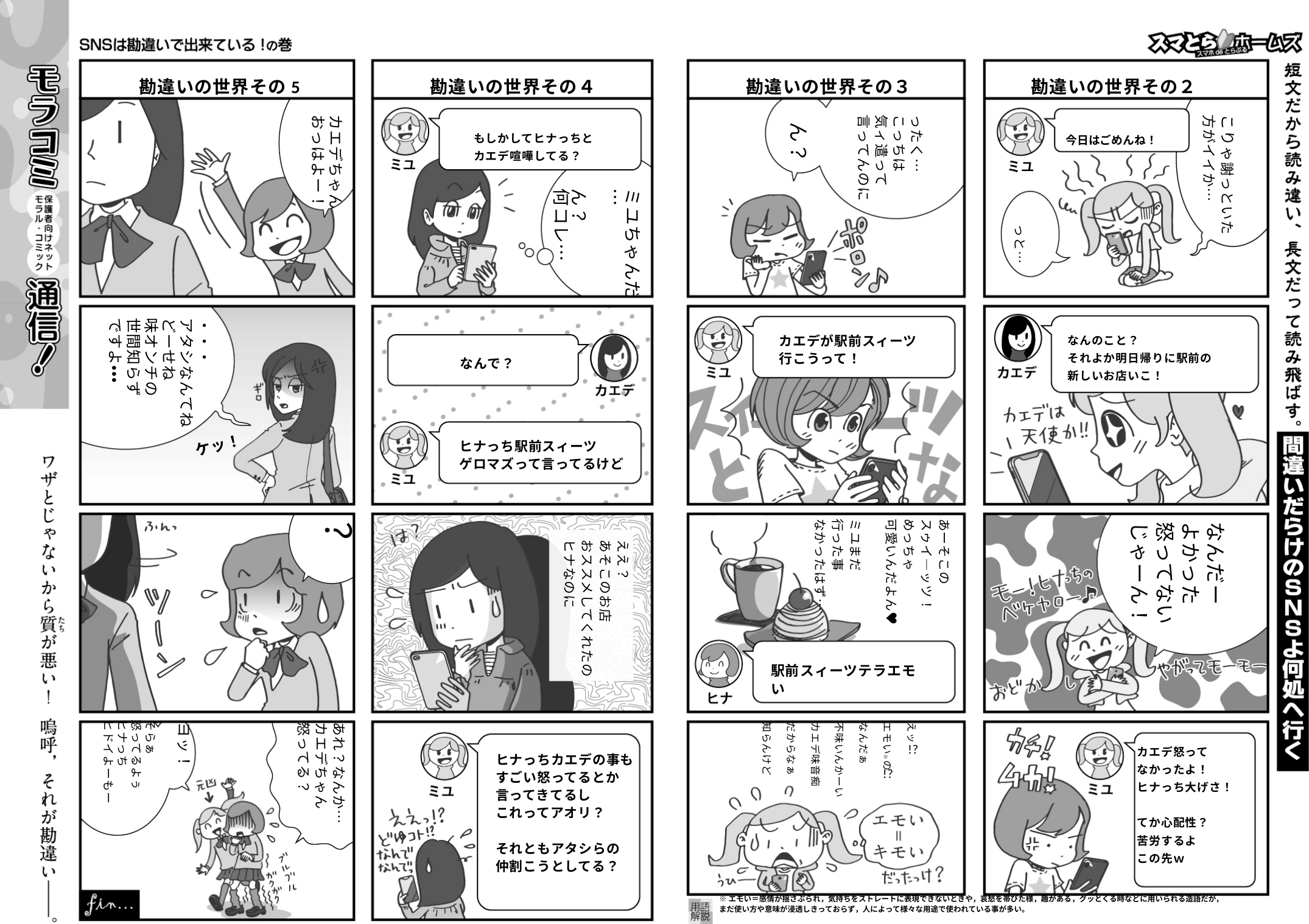

勘違いの世界その３
勘違いの世界その２
勘違いの世界その5
勘違いの世界その４
カエデちゃん
おっはよー！
ったく…
こっちは
気ィ遣って
言ってんのに
こりゃ謝っといた
方がイイか…
ん？
もしかしてヒナっちと
カエデ喧嘩してる？
今日はごめんね！
ミユちゃんだ…

ん？
何コレ…
っと…
・・・
アタシなんてね
どーせね
味オンチの
世間知らず
ですよ・・・
なんのこと？
それよか明日帰りに駅前の
新しいお店いこ！
カエデが駅前スィーツ
行こうって！
なんで？
ケッ！
ヒナっち駅前スィーツ
ゲロマズって言ってるけど
あーそこの
スゥイ―ッツ！
めっちゃ
可愛いんだよん♥

ミユまだ
行った事
なかったはず…
？
なんだー
よかった
怒ってない
じゃーん！
ええ？
あそこのお店
おススメしてくれたの
ヒナなのに
駅前スィーツテラエモい

そらぁ
怒ってるよぅ
ヒナっち
ヒドイよーもー
ヨッ！
えッ
エモい※の
なんだぁ
不味いんかーい
カエデ味音痴
だからなぁ
知らんけど
あれ？なんか…
カエデちゃん
怒ってる？
!?
カエデ怒って
なかったよ！
ヒナっち大げさ！

てか心配性？
苦労するよ
この先ｗ

ヒナっちカエデの事も
すごい怒ってるとか
言ってきてるし
これってアオリ？

それともアタシらの
仲割こうとしてる？
!?
※エモい＝感情が揺さぶられ，気持ちをストレートに表現できないときや，哀愁を帯びた様，趣がある，グッとくる時などに用いられる造語だが，まだ使い方や意味が浸透しきっておらず，人によって様々な用途で使われている事が多い。